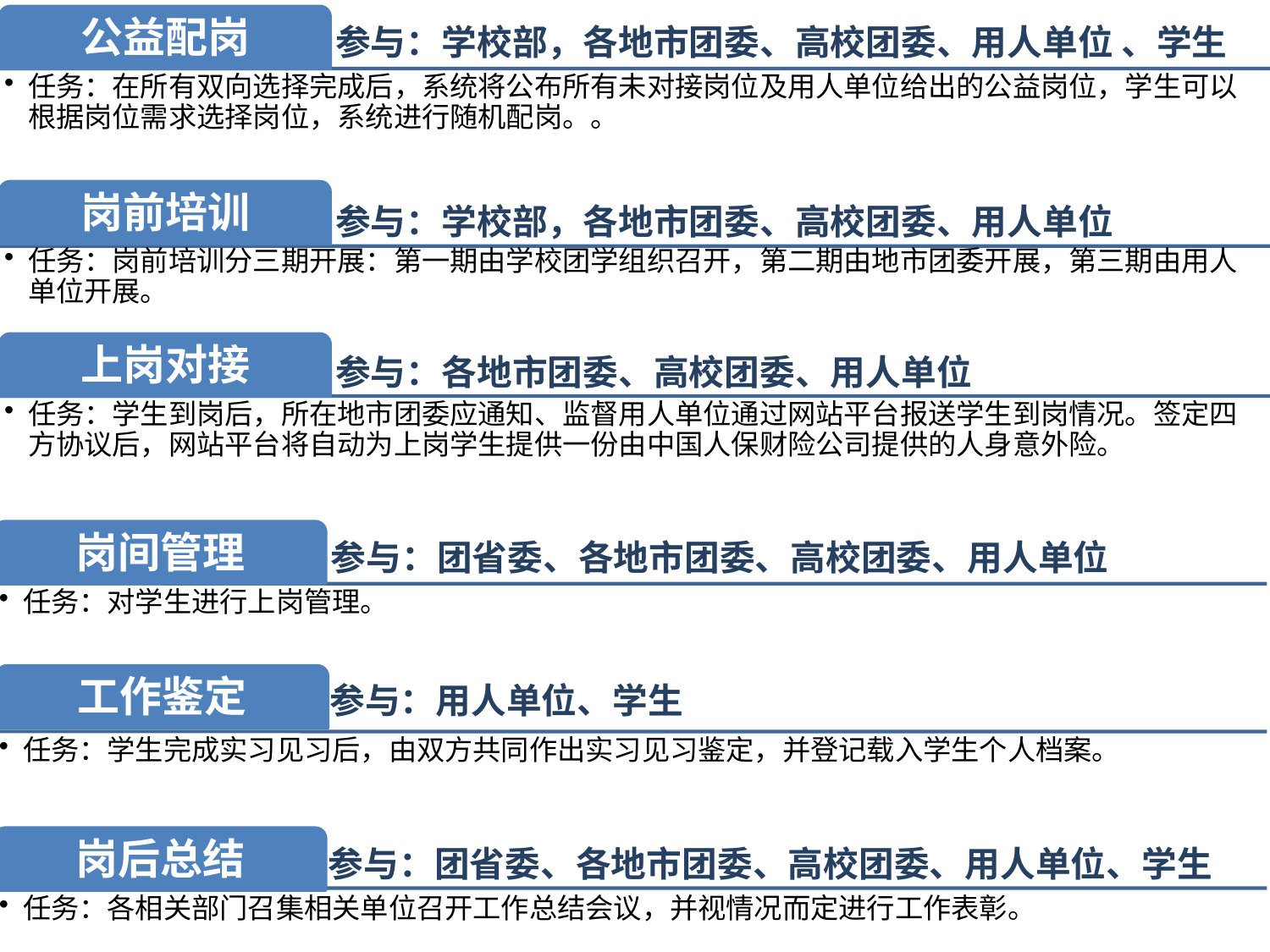

参与：学校部，各地市团委、高校团委、用人单位 、学生
公益配岗
任务：在所有双向选择完成后，系统将公布所有未对接岗位及用人单位给出的公益岗位，学生可以根据岗位需求选择岗位，系统进行随机配岗。。

参与：学校部，各地市团委、高校团委、用人单位
岗前培训
任务：岗前培训分三期开展：第一期由学校团学组织召开，第二期由地市团委开展，第三期由用人单位开展。
参与：各地市团委、高校团委、用人单位
上岗对接
任务：学生到岗后，所在地市团委应通知、监督用人单位通过网站平台报送学生到岗情况。签定四方协议后，网站平台将自动为上岗学生提供一份由中国人保财险公司提供的人身意外险。
参与：团省委、各地市团委、高校团委、用人单位
岗间管理
任务：对学生进行上岗管理。
参与：用人单位、学生
工作鉴定
任务：学生完成实习见习后，由双方共同作出实习见习鉴定，并登记载入学生个人档案。
参与：团省委、各地市团委、高校团委、用人单位、学生
岗后总结
任务：各相关部门召集相关单位召开工作总结会议，并视情况而定进行工作表彰。